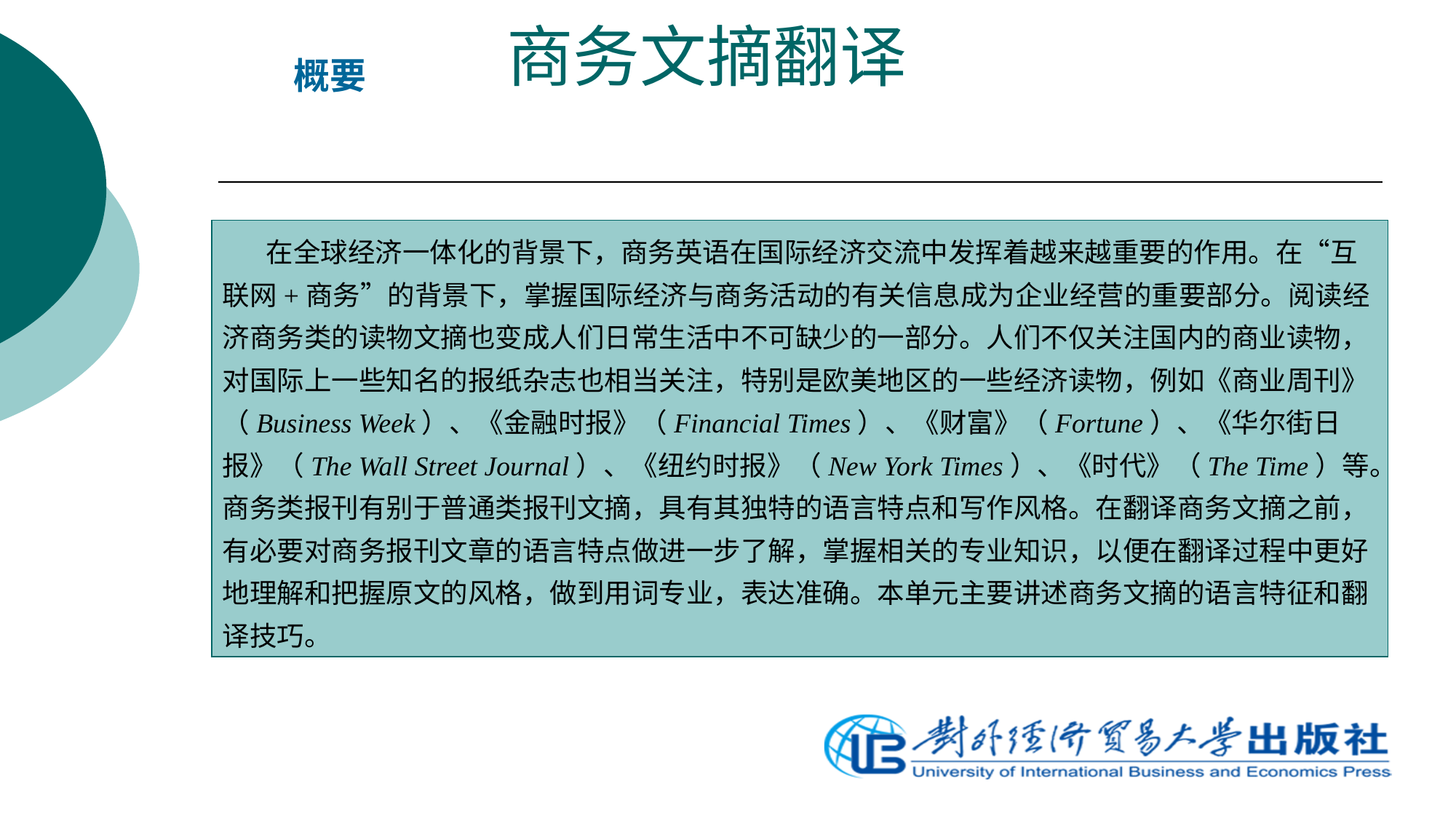

# 商务文摘翻译
概要
      在全球经济一体化的背景下，商务英语在国际经济交流中发挥着越来越重要的作用。在“互联网+商务”的背景下，掌握国际经济与商务活动的有关信息成为企业经营的重要部分。阅读经济商务类的读物文摘也变成人们日常生活中不可缺少的一部分。人们不仅关注国内的商业读物，对国际上一些知名的报纸杂志也相当关注，特别是欧美地区的一些经济读物，例如《商业周刊》（Business Week）、《金融时报》（Financial Times）、《财富》（Fortune）、《华尔街日报》（The Wall Street Journal）、《纽约时报》（New York Times）、《时代》（The Time）等。商务类报刊有别于普通类报刊文摘，具有其独特的语言特点和写作风格。在翻译商务文摘之前，有必要对商务报刊文章的语言特点做进一步了解，掌握相关的专业知识，以便在翻译过程中更好地理解和把握原文的风格，做到用词专业，表达准确。本单元主要讲述商务文摘的语言特征和翻译技巧。